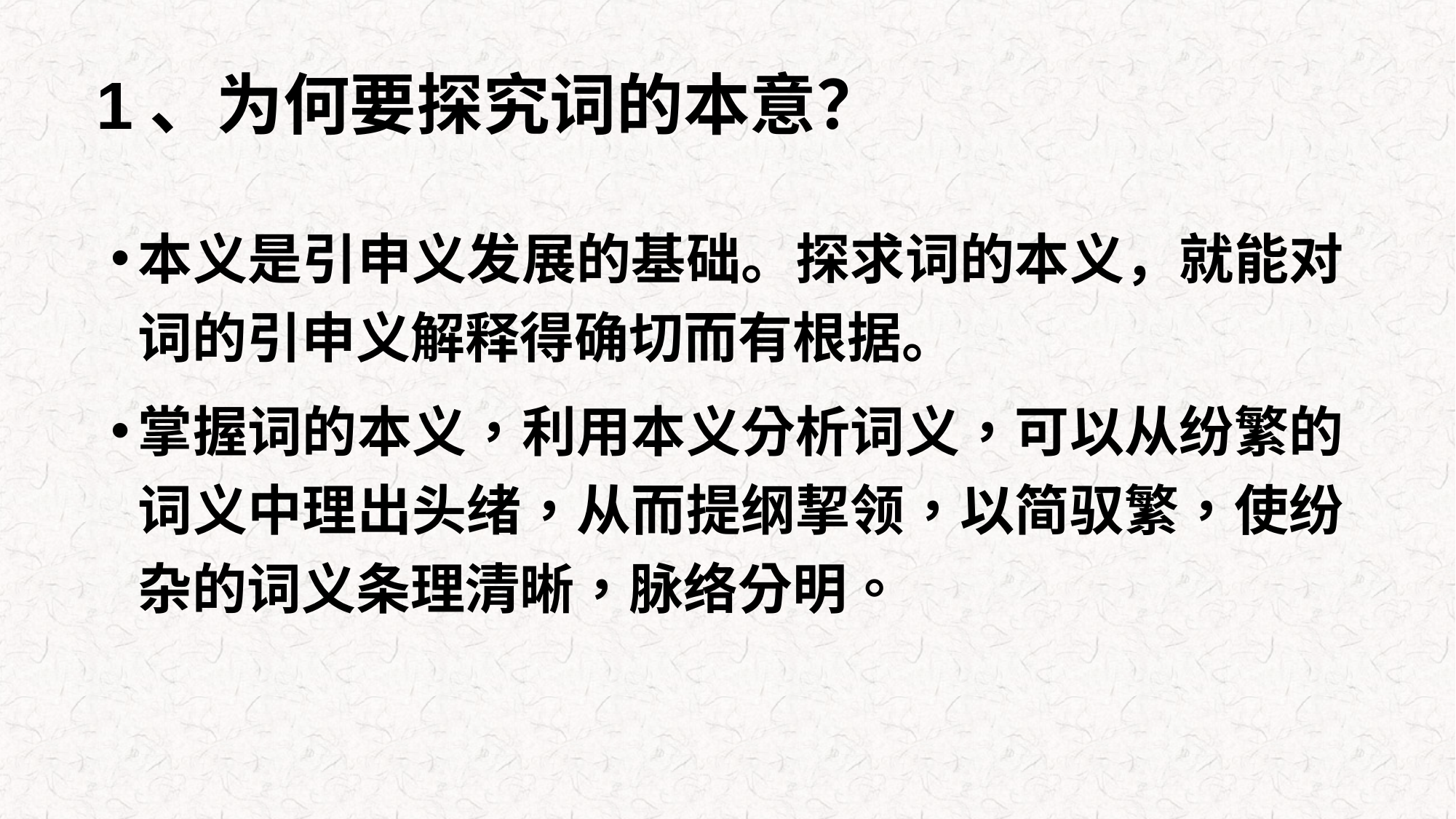

# 1、为何要探究词的本意？
本义是引申义发展的基础。探求词的本义，就能对词的引申义解释得确切而有根据。
掌握词的本义，利用本义分析词义，可以从纷繁的词义中理出头绪，从而提纲挈领，以简驭繁，使纷杂的词义条理清晰，脉络分明。